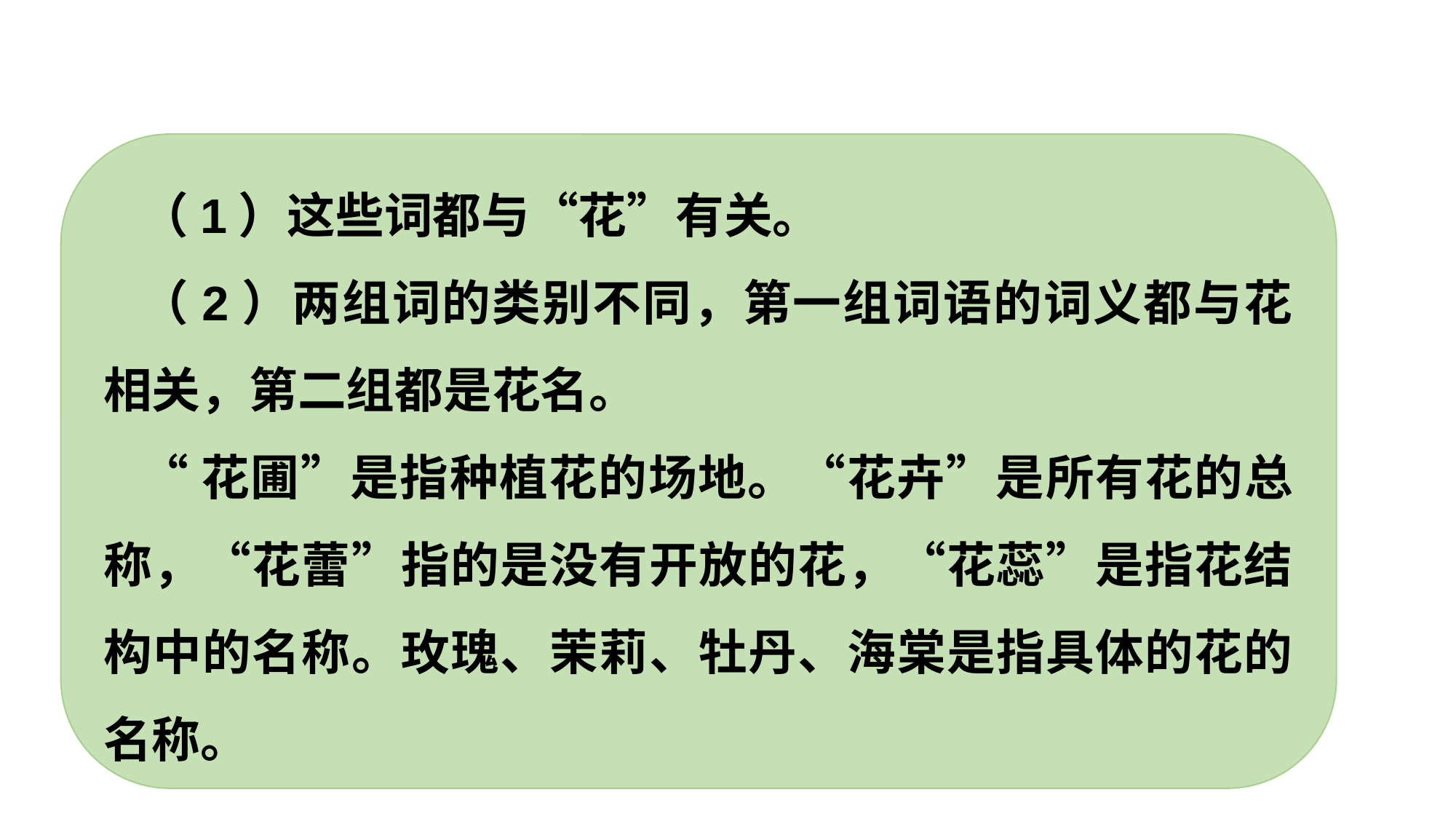

（1）这些词都与“花”有关。
（2）两组词的类别不同，第一组词语的词义都与花相关，第二组都是花名。
“花圃”是指种植花的场地。“花卉”是所有花的总称，“花蕾”指的是没有开放的花，“花蕊”是指花结构中的名称。玫瑰、茉莉、牡丹、海棠是指具体的花的名称。